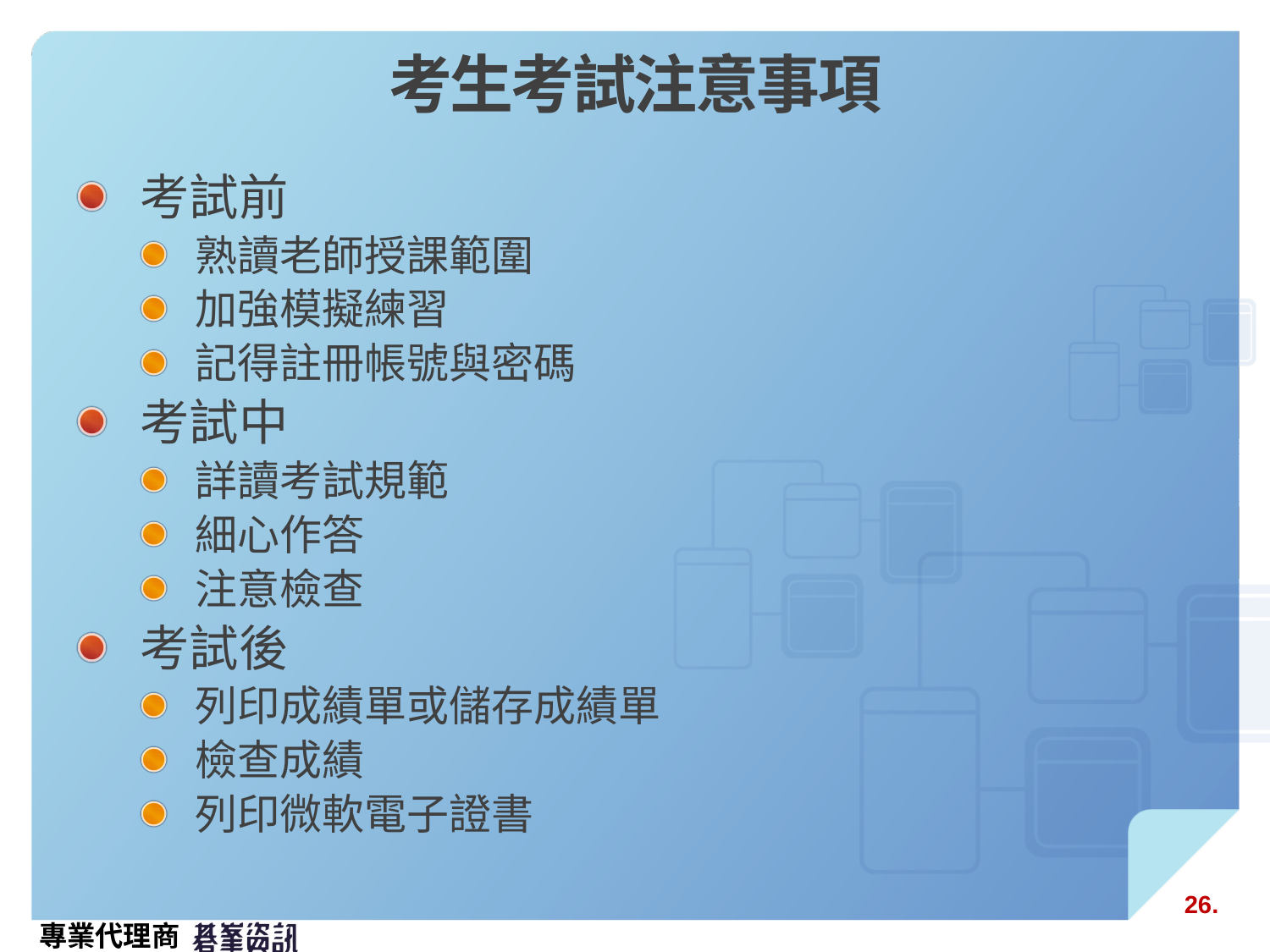

# 考生考試注意事項
考試前
熟讀老師授課範圍
加強模擬練習
記得註冊帳號與密碼
考試中
詳讀考試規範
細心作答
注意檢查
考試後
列印成績單或儲存成績單
檢查成績
列印微軟電子證書

26.